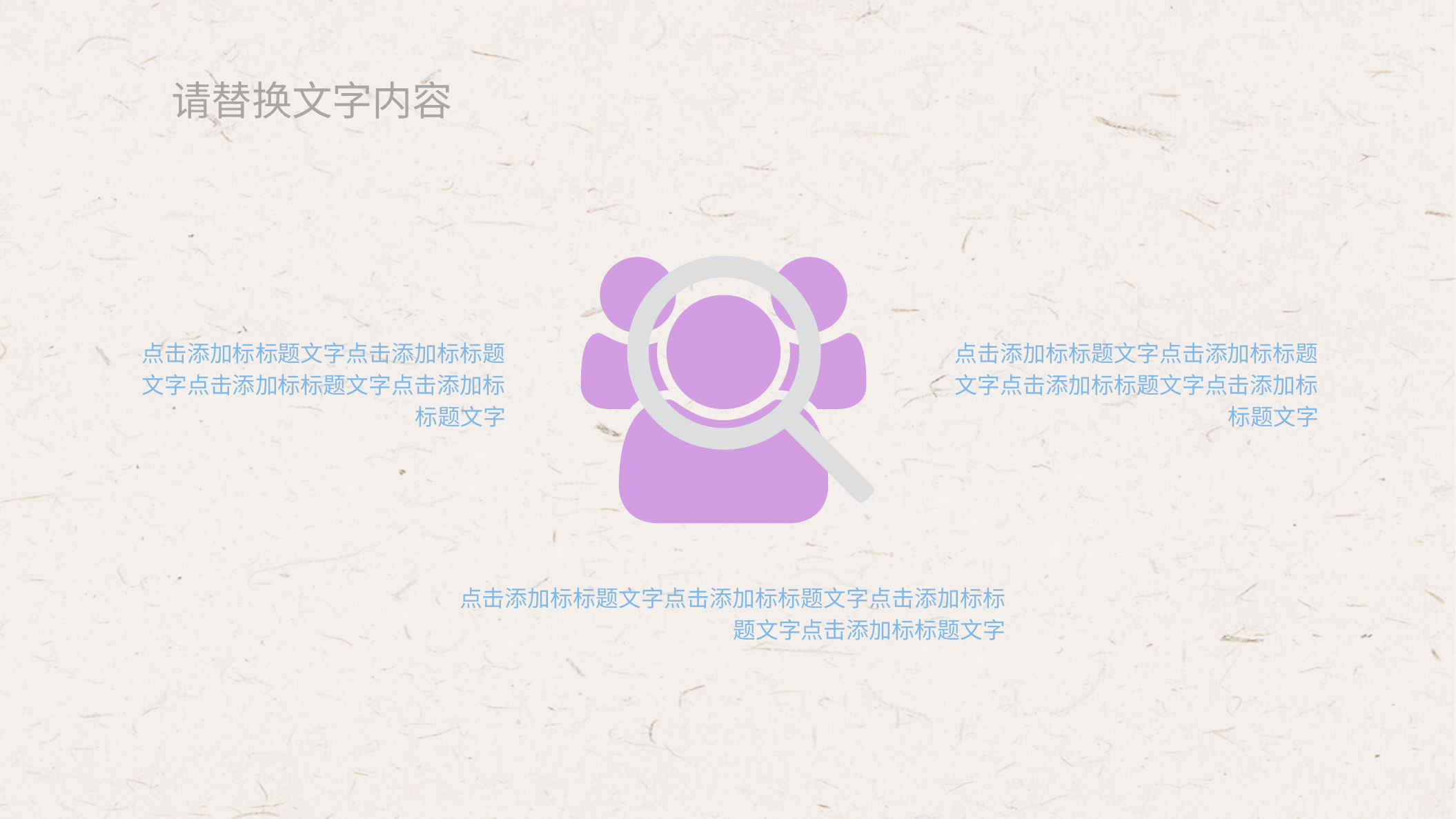

请替换文字内容

点击添加标标题文字点击添加标标题文字点击添加标标题文字点击添加标标题文字

点击添加标标题文字点击添加标标题文字点击添加标标题文字点击添加标标题文字

点击添加标标题文字点击添加标标题文字点击添加标标题文字点击添加标标题文字